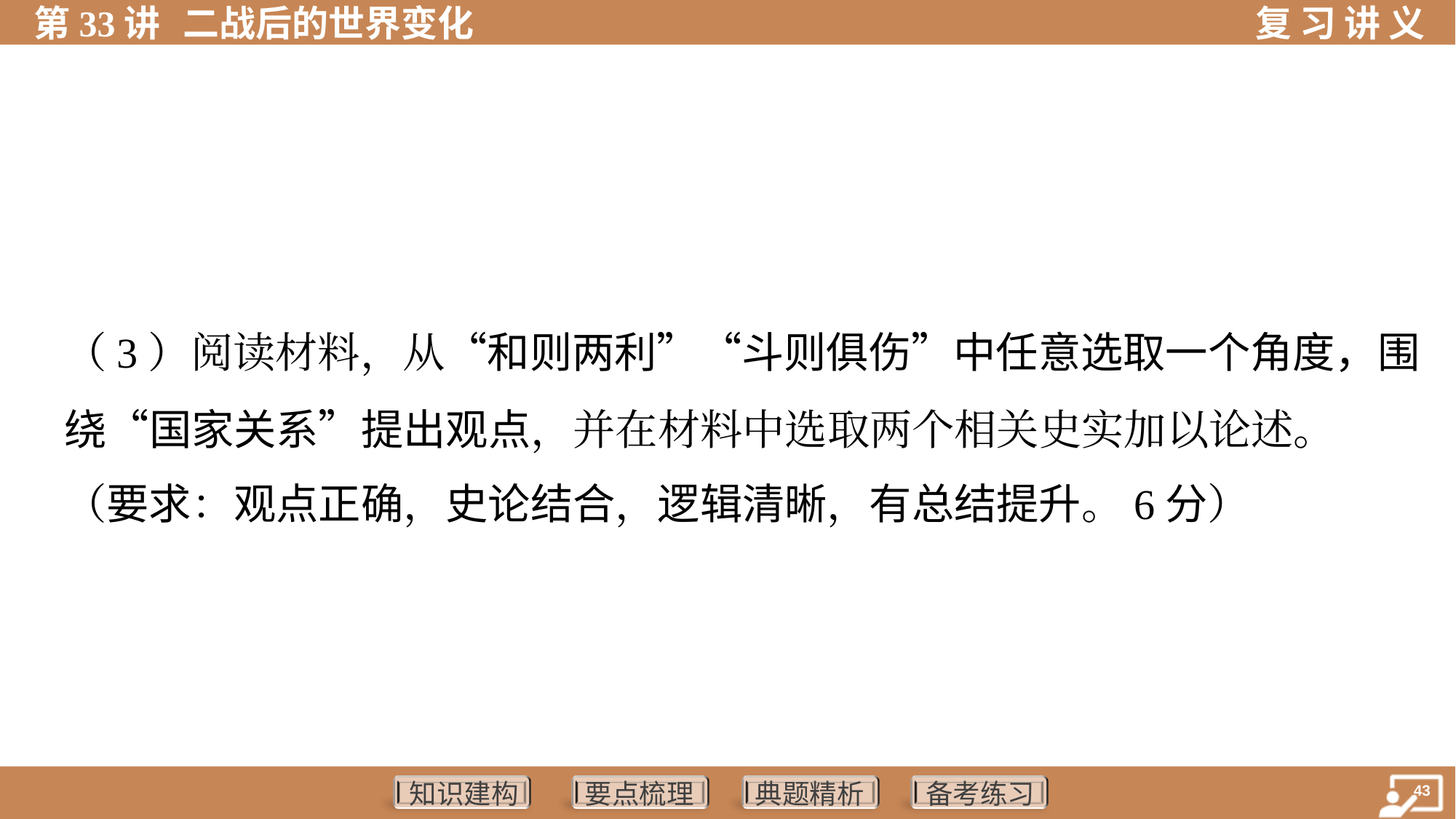

（3）阅读材料，从“和则两利”“斗则俱伤”中任意选取一个角度，围
绕“国家关系”提出观点，并在材料中选取两个相关史实加以论述。
（要求：观点正确，史论结合，逻辑清晰，有总结提升。6分）